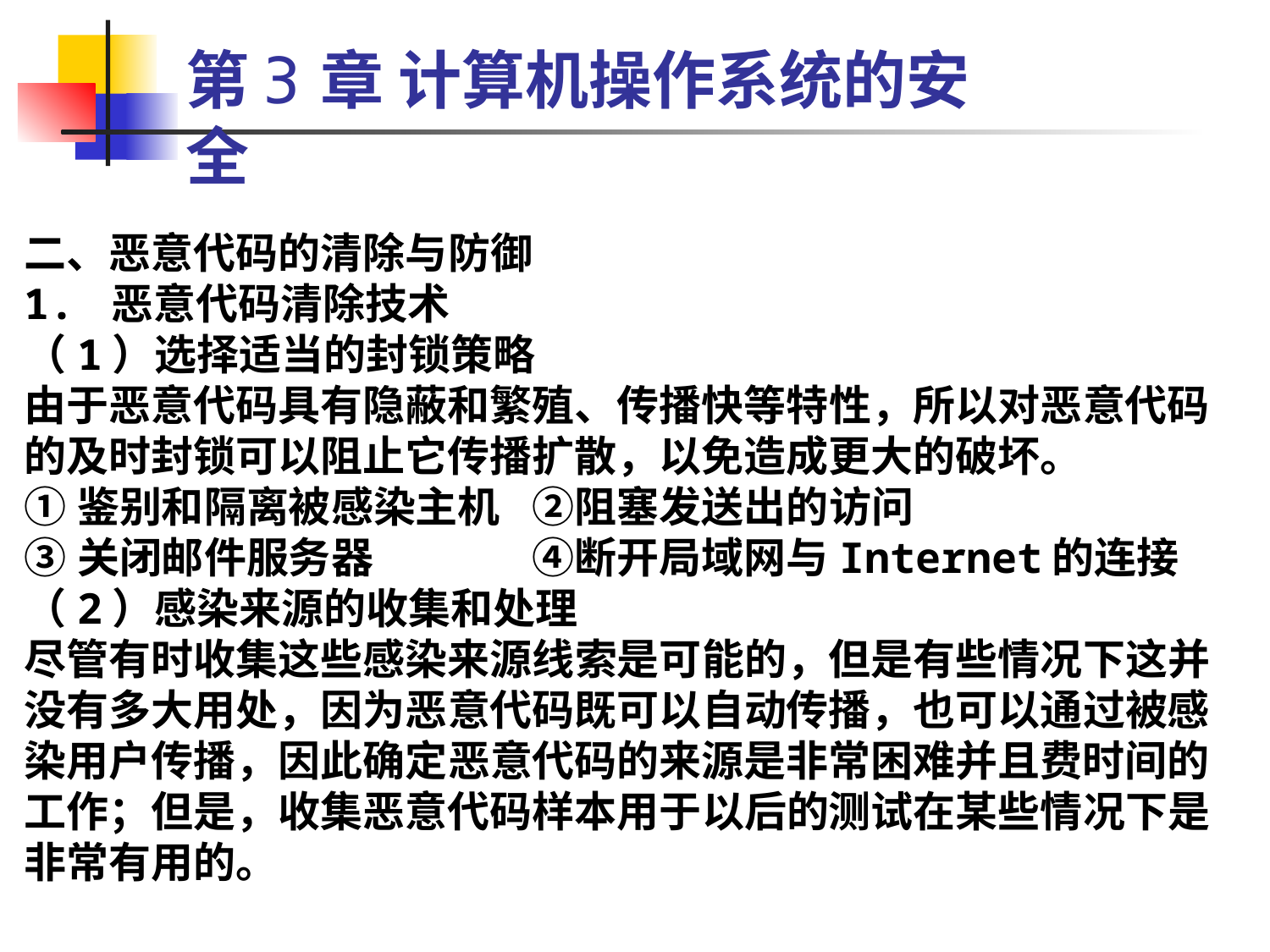

第3章 计算机操作系统的安全
二、恶意代码的清除与防御
1. 恶意代码清除技术
（1）选择适当的封锁策略
由于恶意代码具有隐蔽和繁殖、传播快等特性，所以对恶意代码的及时封锁可以阻止它传播扩散，以免造成更大的破坏。
①鉴别和隔离被感染主机	②阻塞发送出的访问
③关闭邮件服务器		④断开局域网与Internet的连接
（2）感染来源的收集和处理
尽管有时收集这些感染来源线索是可能的，但是有些情况下这并没有多大用处，因为恶意代码既可以自动传播，也可以通过被感染用户传播，因此确定恶意代码的来源是非常困难并且费时间的工作；但是，收集恶意代码样本用于以后的测试在某些情况下是非常有用的。